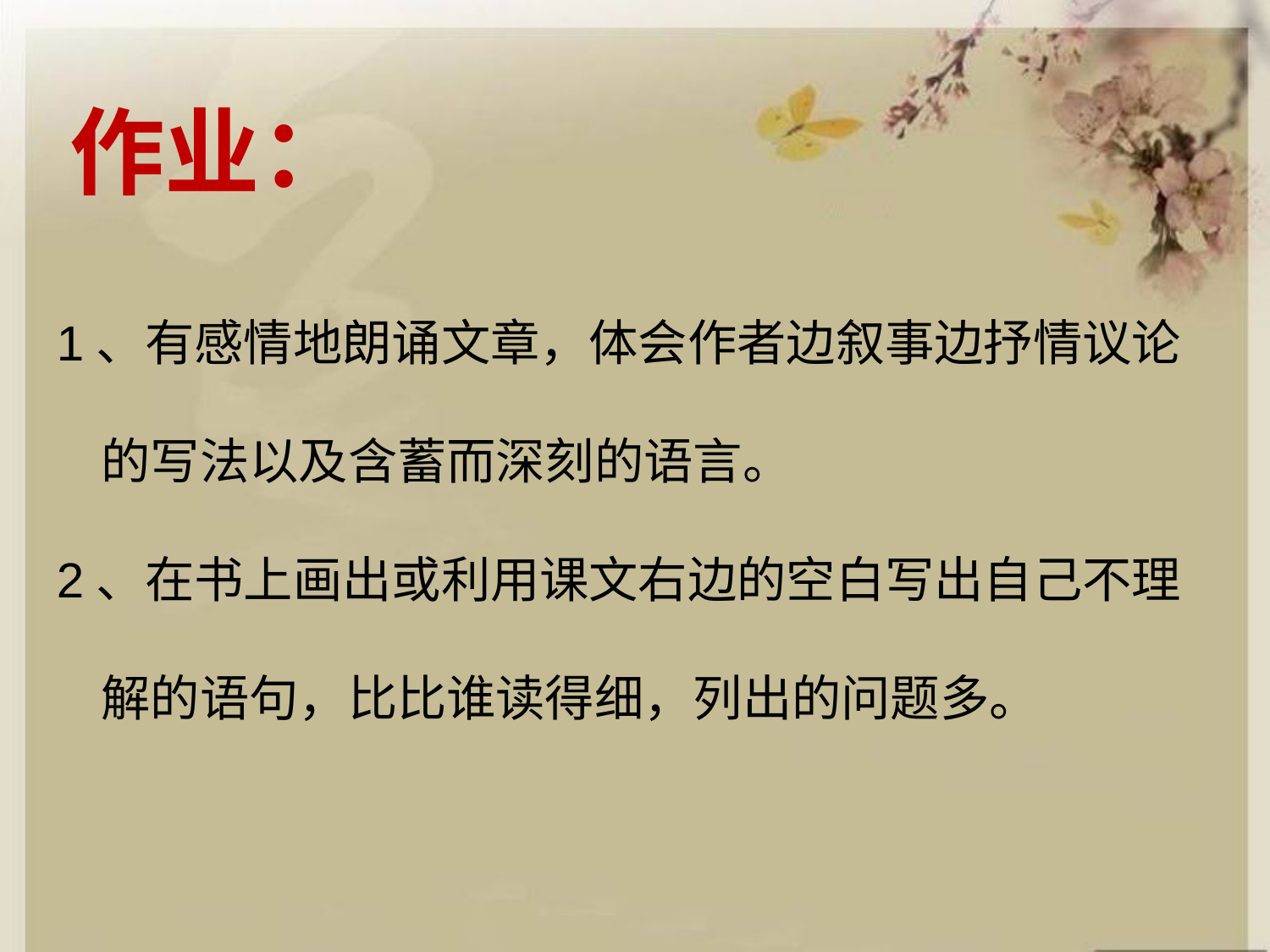

作业：
1、有感情地朗诵文章，体会作者边叙事边抒情议论
   的写法以及含蓄而深刻的语言。
2、在书上画出或利用课文右边的空白写出自己不理
   解的语句，比比谁读得细，列出的问题多。